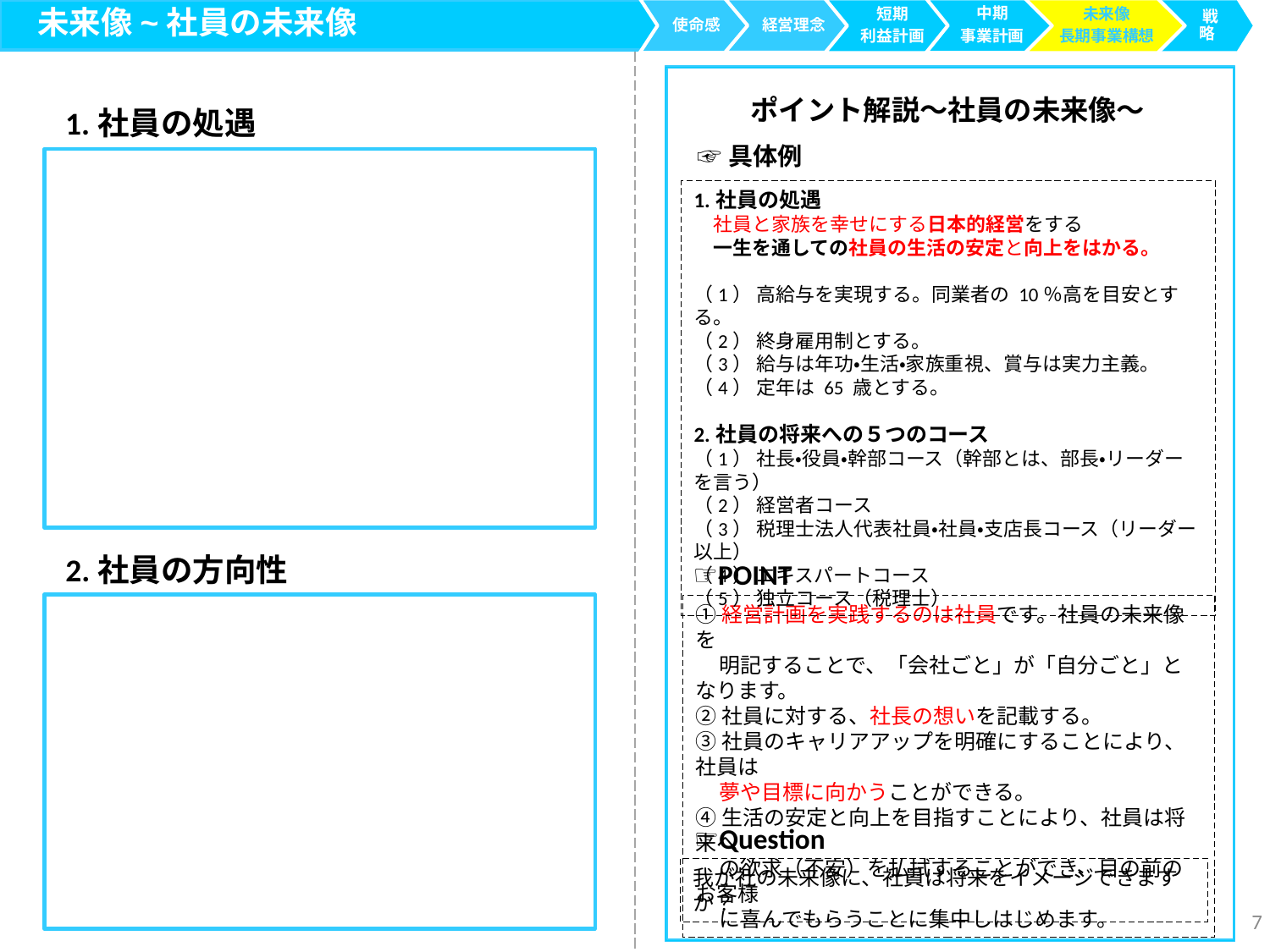

未来像~社員の未来像
使命感
中期
事業計画
経営理念
短期
利益計画
 戦略
未来像
長期事業構想

ポイント解説～社員の未来像～
1.社員の処遇
☞具体例

1.社員の処遇
　社員と家族を幸せにする日本的経営をする
　一生を通しての社員の生活の安定と向上をはかる。

（1） 高給与を実現する。同業者の 10％高を目安とする。
（2） 終身雇用制とする。
（3） 給与は年功・生活・家族重視、賞与は実力主義。
（4） 定年は 65 歳とする。

2.社員の将来への５つのコース
（1） 社長・役員・幹部コース（幹部とは、部長・リーダーを言う）
（2） 経営者コース
（3） 税理士法人代表社員・社員・支店長コース（リーダー以上）
（4） エキスパートコース
（5） 独立コース（税理士）
2.社員の方向性
☞POINT

①経営計画を実践するのは社員です。社員の未来像を
    明記することで、「会社ごと」が「自分ごと」となります。
②社員に対する、社長の想いを記載する。
③社員のキャリアアップを明確にすることにより、社員は
    夢や目標に向かうことができる。
④生活の安定と向上を目指すことにより、社員は将来へ
    の欲求（不安）を払拭することができ、目の前のお客様
    に喜んでもらうことに集中しはじめます。
☞Question
我が社の未来像に、社員は将来をイメージできますか？
7